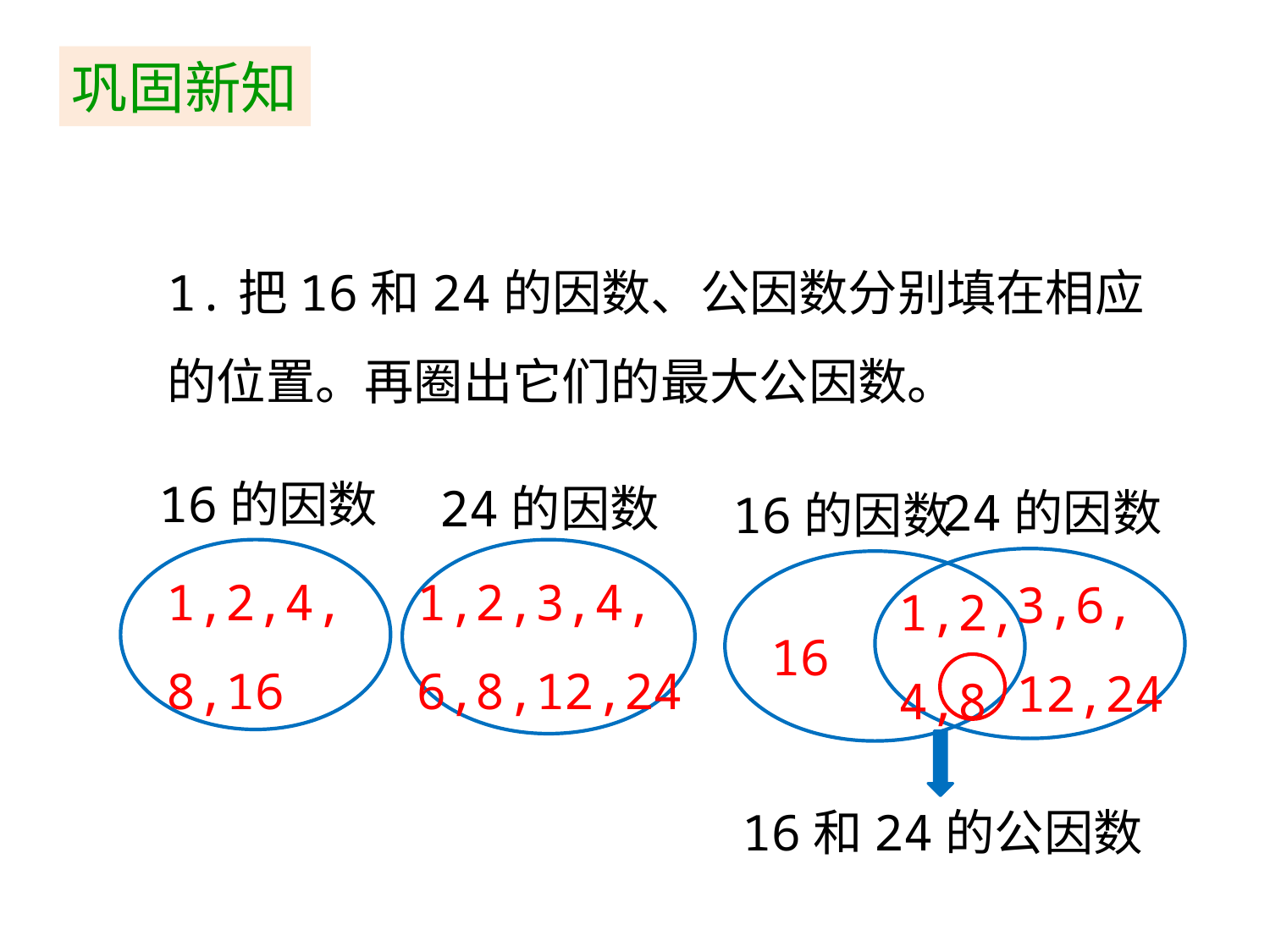

巩固新知
1.把16和24的因数、公因数分别填在相应的位置。再圈出它们的最大公因数。
16的因数
24的因数
24的因数
16的因数
1,2,4,
8,16
1,2,3,4,
6,8,12,24
3,6,
12,24

1,2,
4,8

16

16和24的公因数